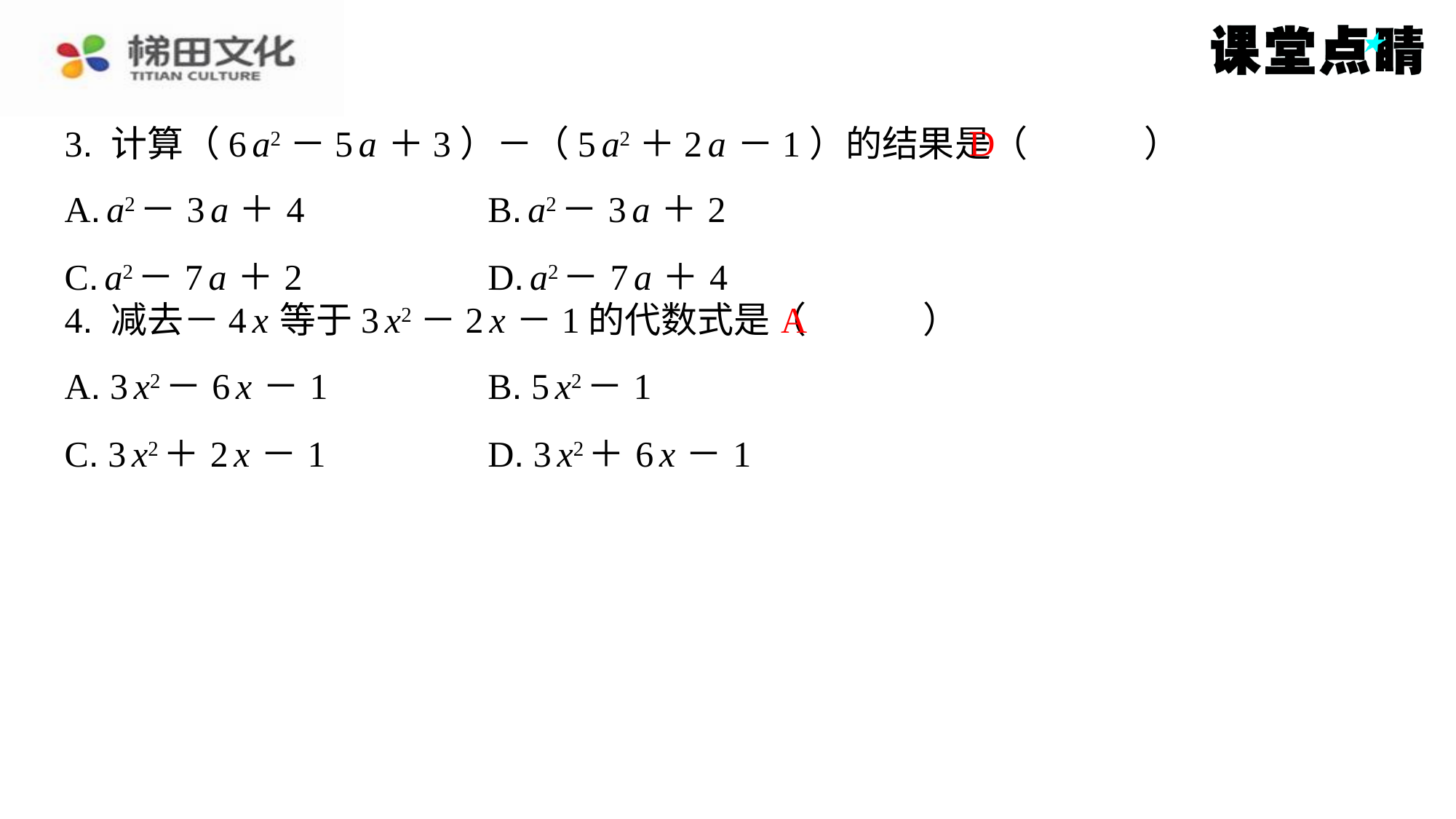

D
3. 计算（6 a2－5 a ＋3）－（5 a2＋2 a －1）的结果是（　D　）
| A. a2－3 a ＋4 | B. a2－3 a ＋2 |
| --- | --- |
| C. a2－7 a ＋2 | D. a2－7 a ＋4 |
A
4. 减去－4 x 等于3 x2－2 x －1的代数式是（　A　）
| A. 3 x2－6 x －1 | B. 5 x2－1 |
| --- | --- |
| C. 3 x2＋2 x －1 | D. 3 x2＋6 x －1 |